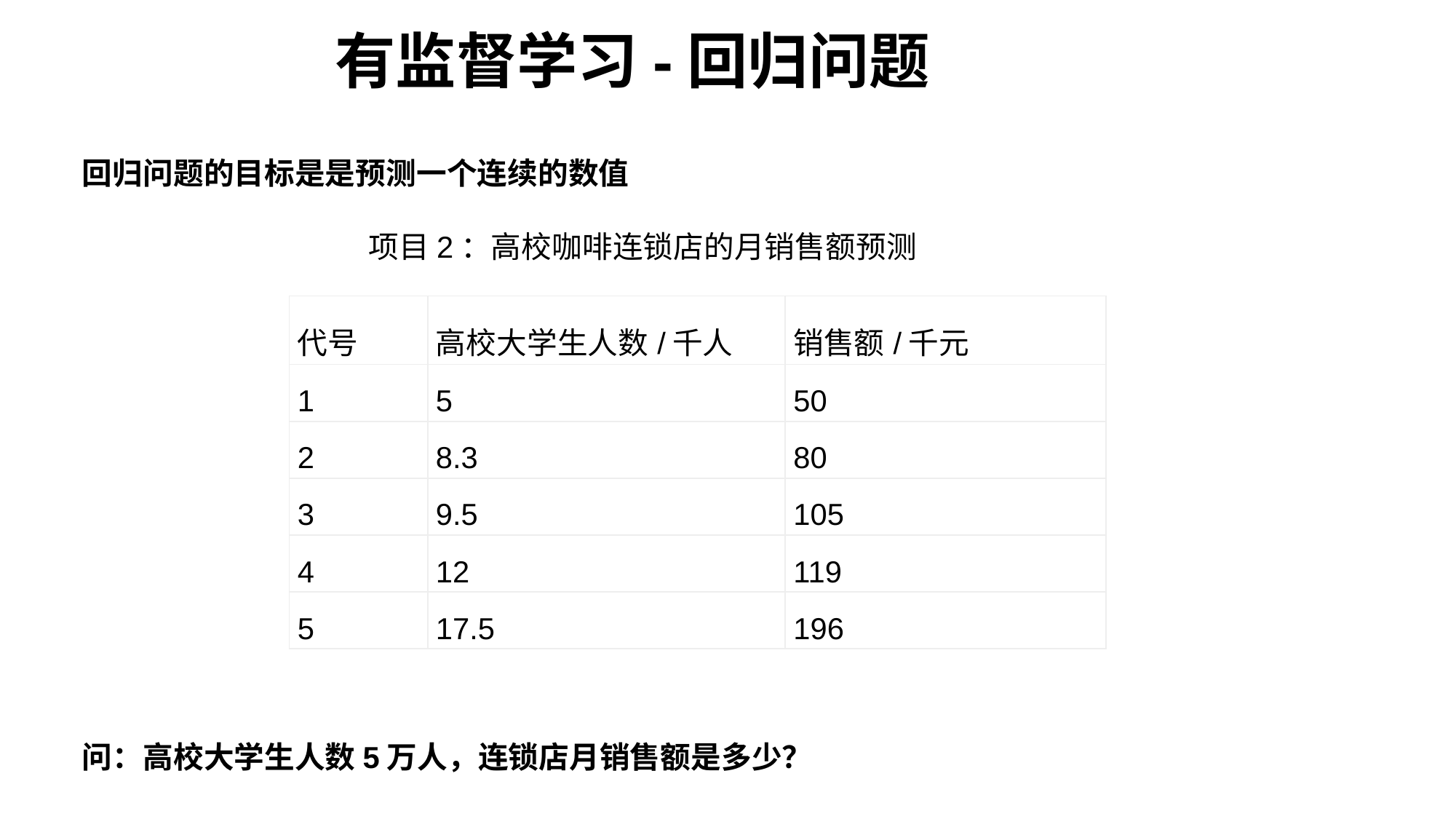

有监督学习-回归问题
回归问题的目标是是预测一个连续的数值
项目2：高校咖啡连锁店的月销售额预测
| 代号 | 高校大学生人数/千人 | 销售额/千元 |
| --- | --- | --- |
| 1 | 5 | 50 |
| 2 | 8.3 | 80 |
| 3 | 9.5 | 105 |
| 4 | 12 | 119 |
| 5 | 17.5 | 196 |
问：高校大学生人数5万人，连锁店月销售额是多少？